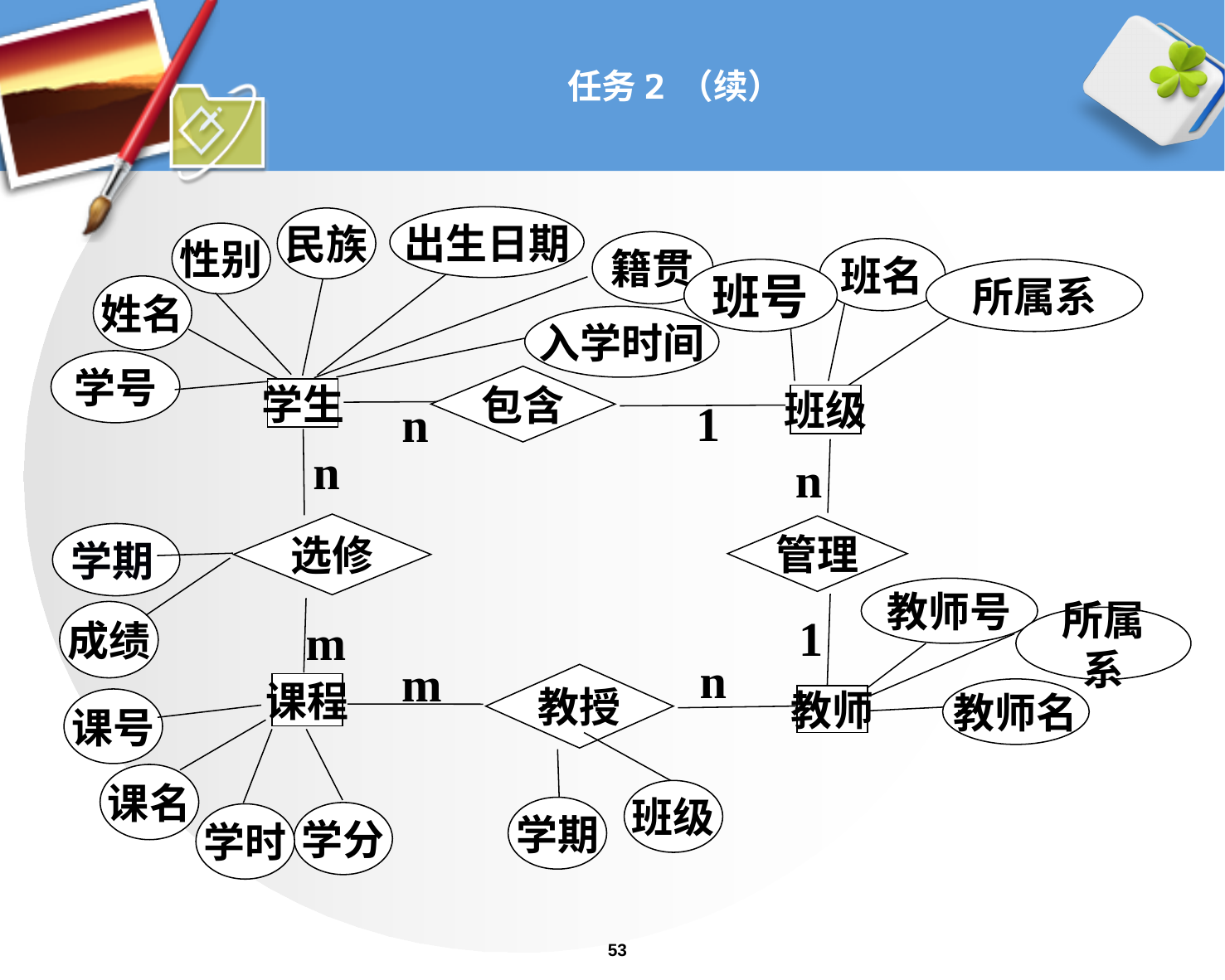

# 任务2 （续）
出生日期
民族
性别

籍贯
班名
班号
所属系

姓名

入学时间

学号
包含
学生

班级
1
n

n
n
选修
管理
学期

教师号

成绩
所属系
1
m

n
m
教授
课程
教师名
教师
课号

课名
班级
学期
学分
学时
53